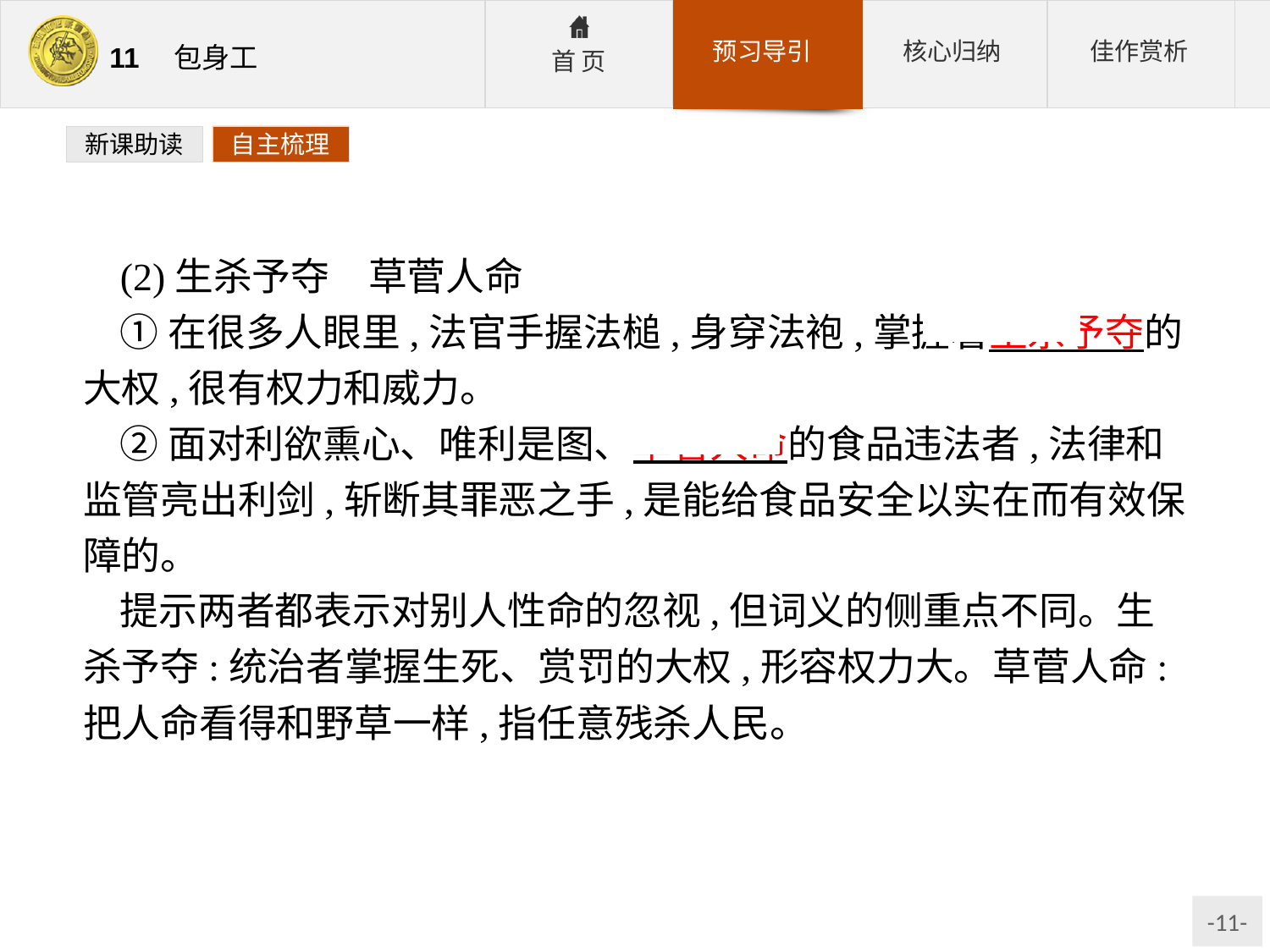

新课助读
自主梳理
(2)生杀予夺　草菅人命
①在很多人眼里,法官手握法槌,身穿法袍,掌握着生杀予夺的大权,很有权力和威力。
②面对利欲熏心、唯利是图、草菅人命的食品违法者,法律和监管亮出利剑,斩断其罪恶之手,是能给食品安全以实在而有效保障的。
提示两者都表示对别人性命的忽视,但词义的侧重点不同。生杀予夺:统治者掌握生死、赏罚的大权,形容权力大。草菅人命:把人命看得和野草一样,指任意残杀人民。